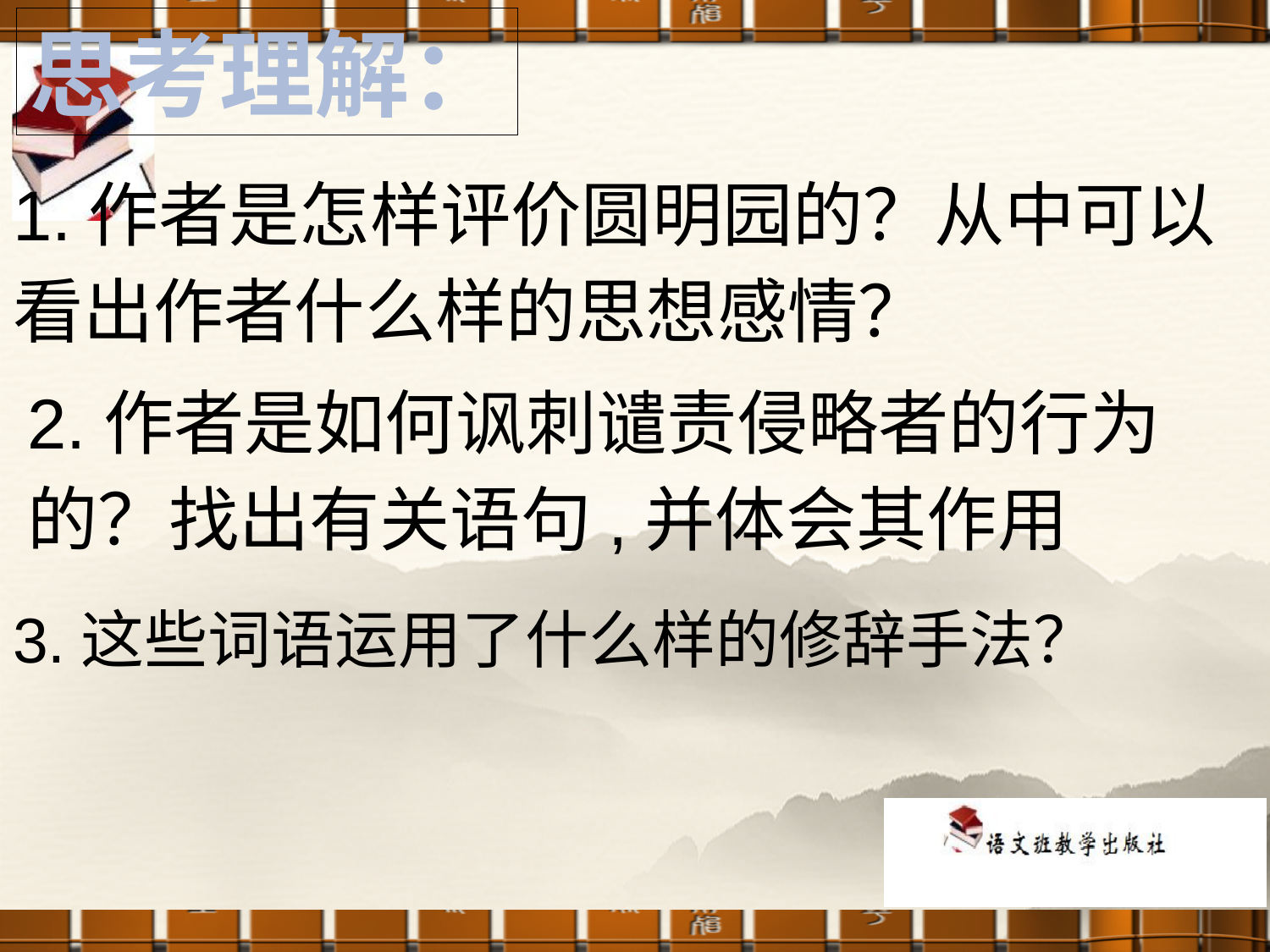

思考理解：
1.作者是怎样评价圆明园的？从中可以看出作者什么样的思想感情？
2.作者是如何讽刺谴责侵略者的行为的？找出有关语句,并体会其作用
3.这些词语运用了什么样的修辞手法？